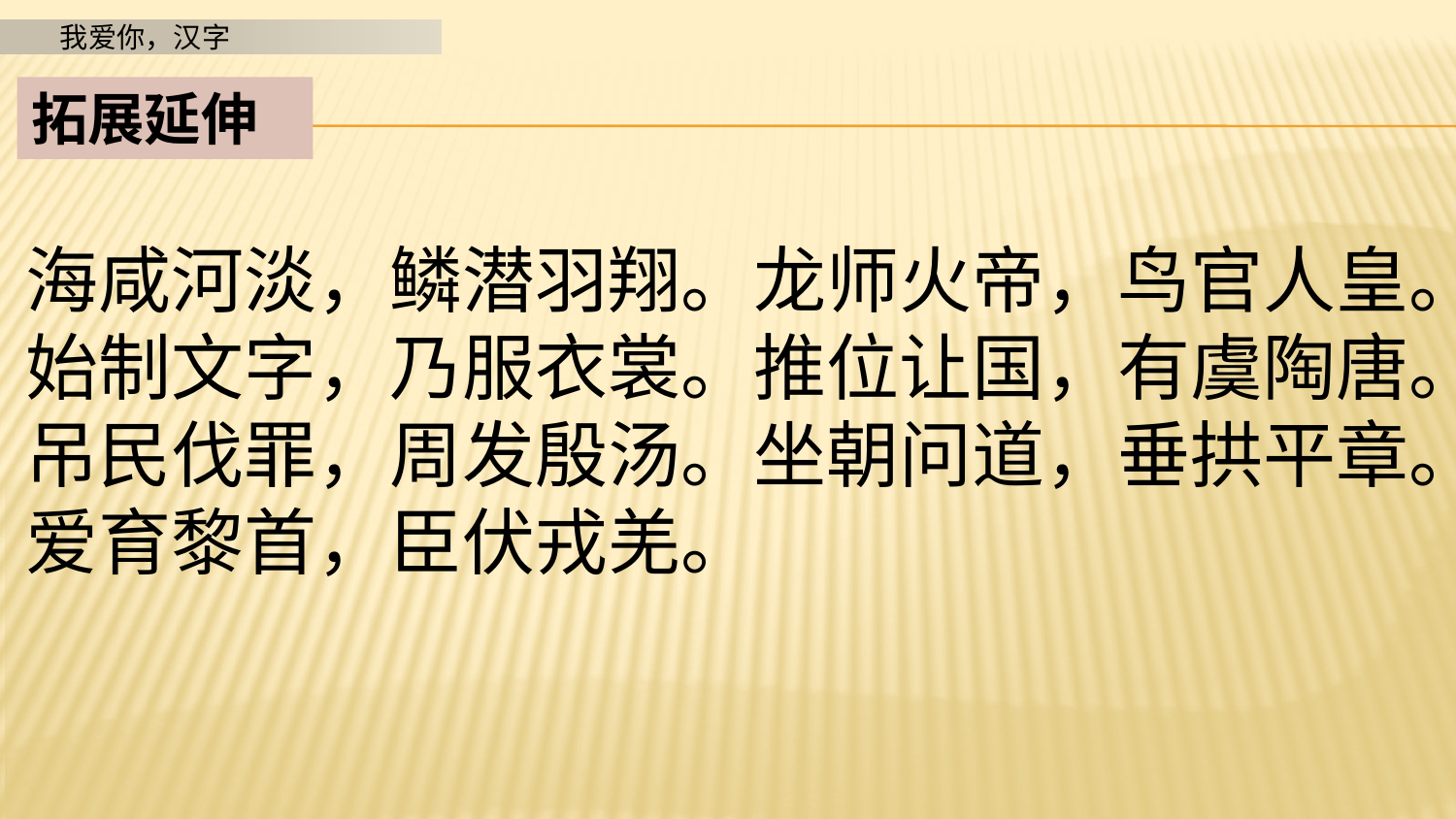

拓展延伸
海咸河淡，鳞潜羽翔。龙师火帝，鸟官人皇。
始制文字，乃服衣裳。推位让国，有虞陶唐。
吊民伐罪，周发殷汤。坐朝问道，垂拱平章。
爱育黎首，臣伏戎羌。